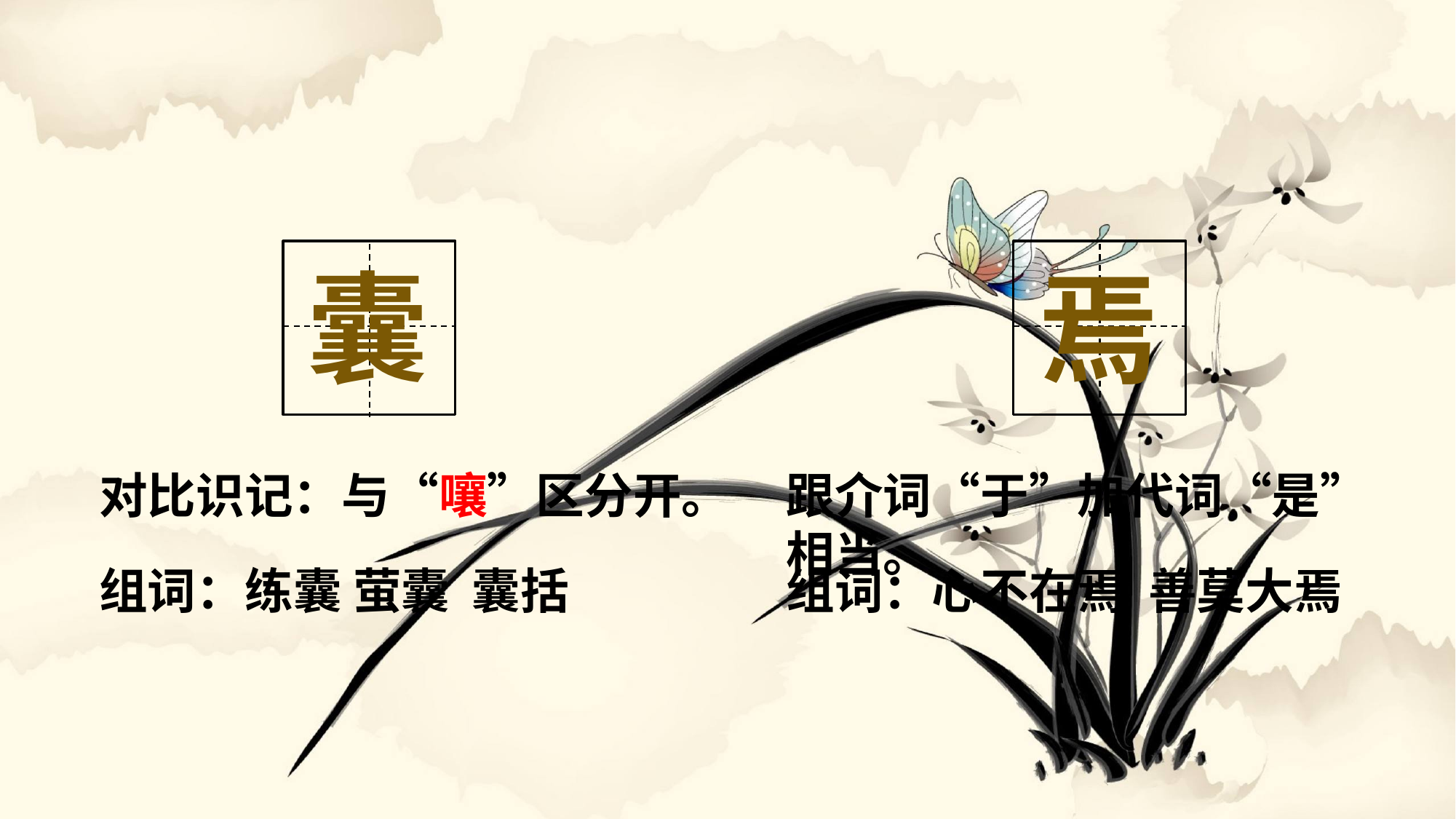

囊

焉
对比识记：与“嚷”区分开。
跟介词“于”加代词“是”相当。
组词：练囊 萤囊  囊括
组词：心不在焉  善莫大焉